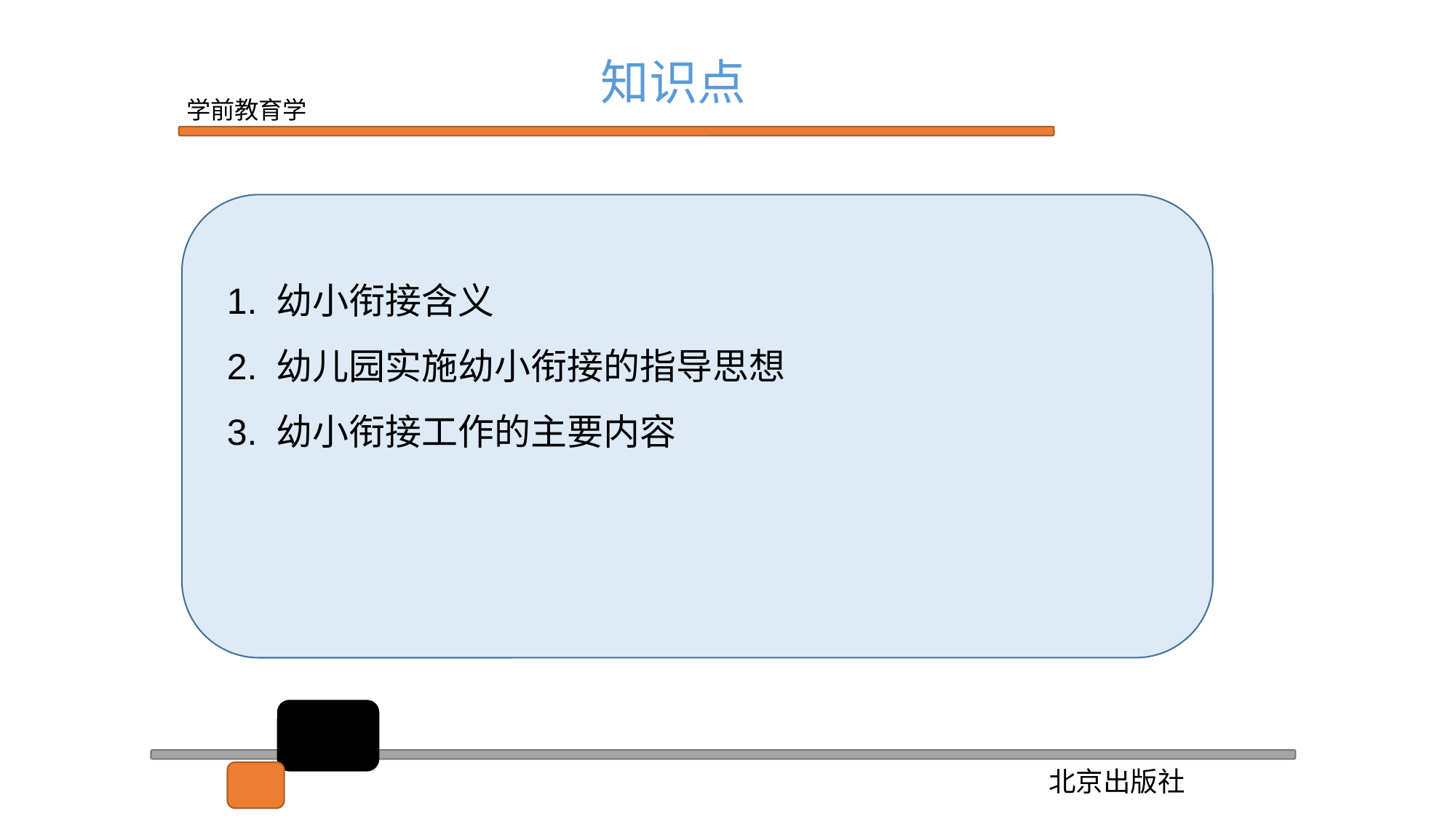

知识点

1. 幼小衔接含义
2. 幼儿园实施幼小衔接的指导思想
3. 幼小衔接工作的主要内容